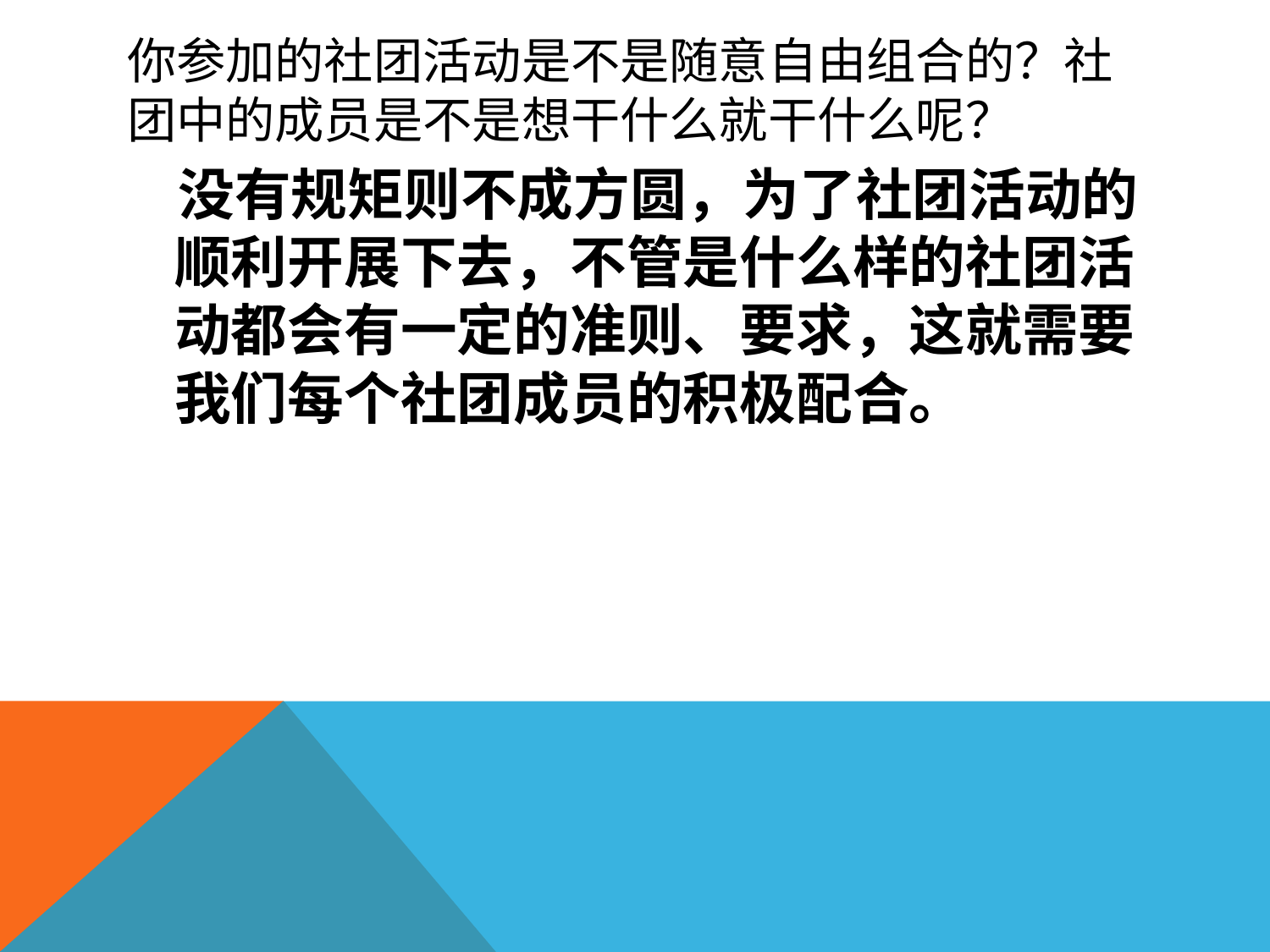

# 你参加的社团活动是不是随意自由组合的？社团中的成员是不是想干什么就干什么呢？
       没有规矩则不成方圆，为了社团活动的顺利开展下去，不管是什么样的社团活动都会有一定的准则、要求，这就需要我们每个社团成员的积极配合。